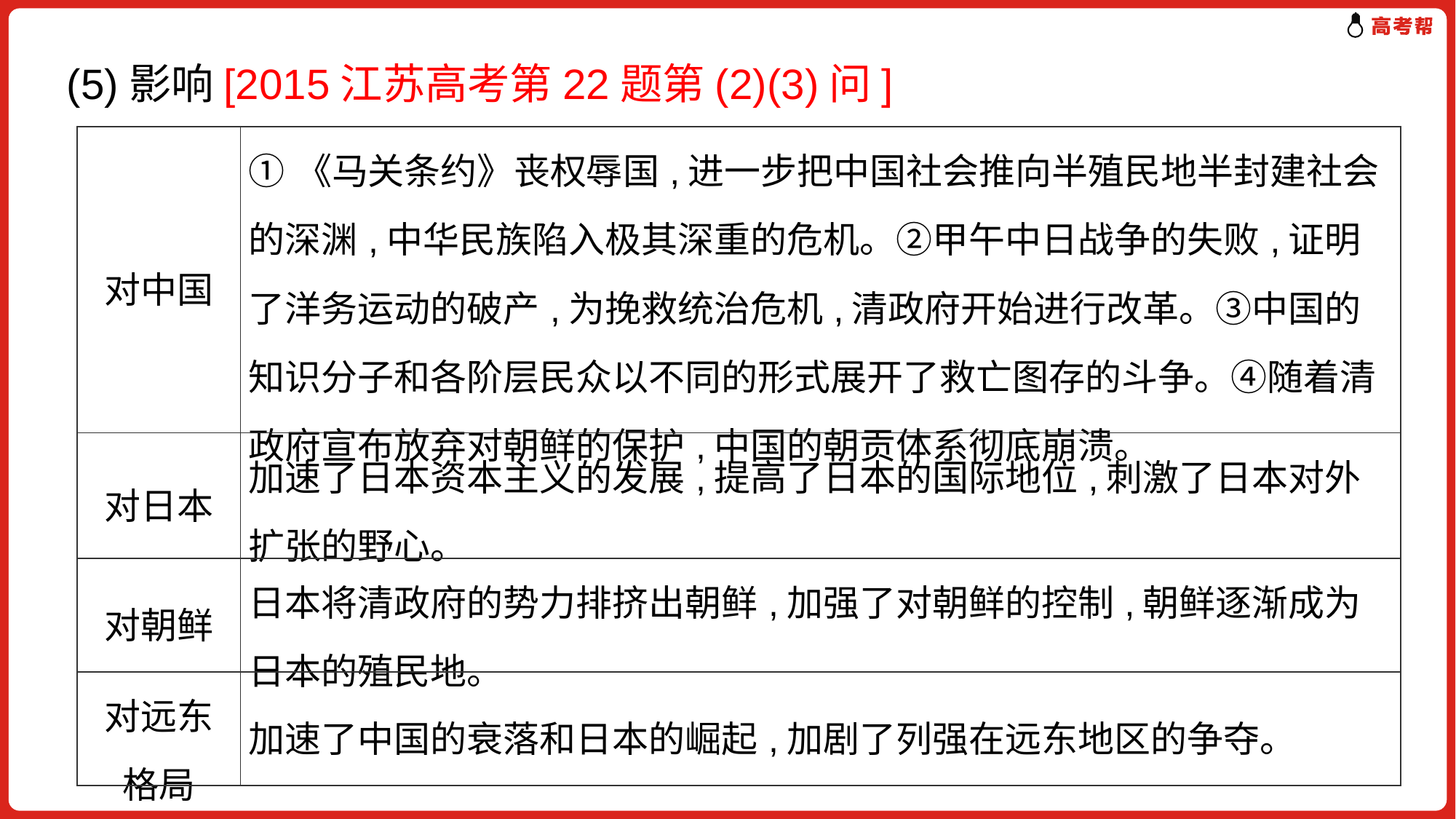

(5)影响[2015江苏高考第22题第(2)(3)问]
| 对中国 | ①《马关条约》丧权辱国,进一步把中国社会推向半殖民地半封建社会的深渊,中华民族陷入极其深重的危机。②甲午中日战争的失败,证明了洋务运动的破产,为挽救统治危机,清政府开始进行改革。③中国的知识分子和各阶层民众以不同的形式展开了救亡图存的斗争。④随着清政府宣布放弃对朝鲜的保护,中国的朝贡体系彻底崩溃。 |
| --- | --- |
| 对日本 | 加速了日本资本主义的发展,提高了日本的国际地位,刺激了日本对外扩张的野心。 |
| 对朝鲜 | 日本将清政府的势力排挤出朝鲜,加强了对朝鲜的控制,朝鲜逐渐成为日本的殖民地。 |
| 对远东 格局 | 加速了中国的衰落和日本的崛起,加剧了列强在远东地区的争夺。 |